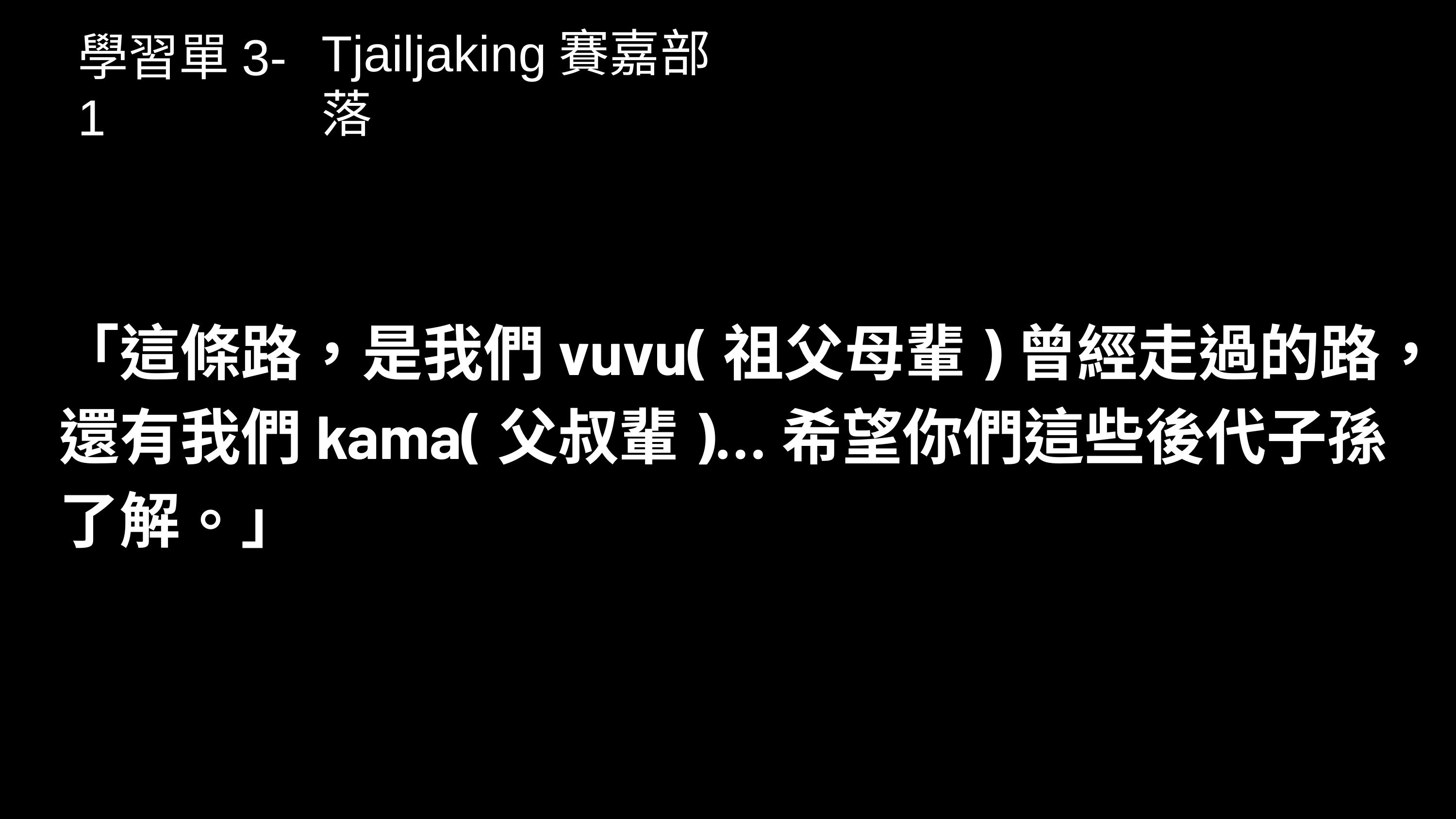

Tjailjaking賽嘉部落
學習單3-1
「這條路，是我們vuvu(祖父母輩)曾經走過的路，還有我們kama(父叔輩)…希望你們這些後代子孫了解。」